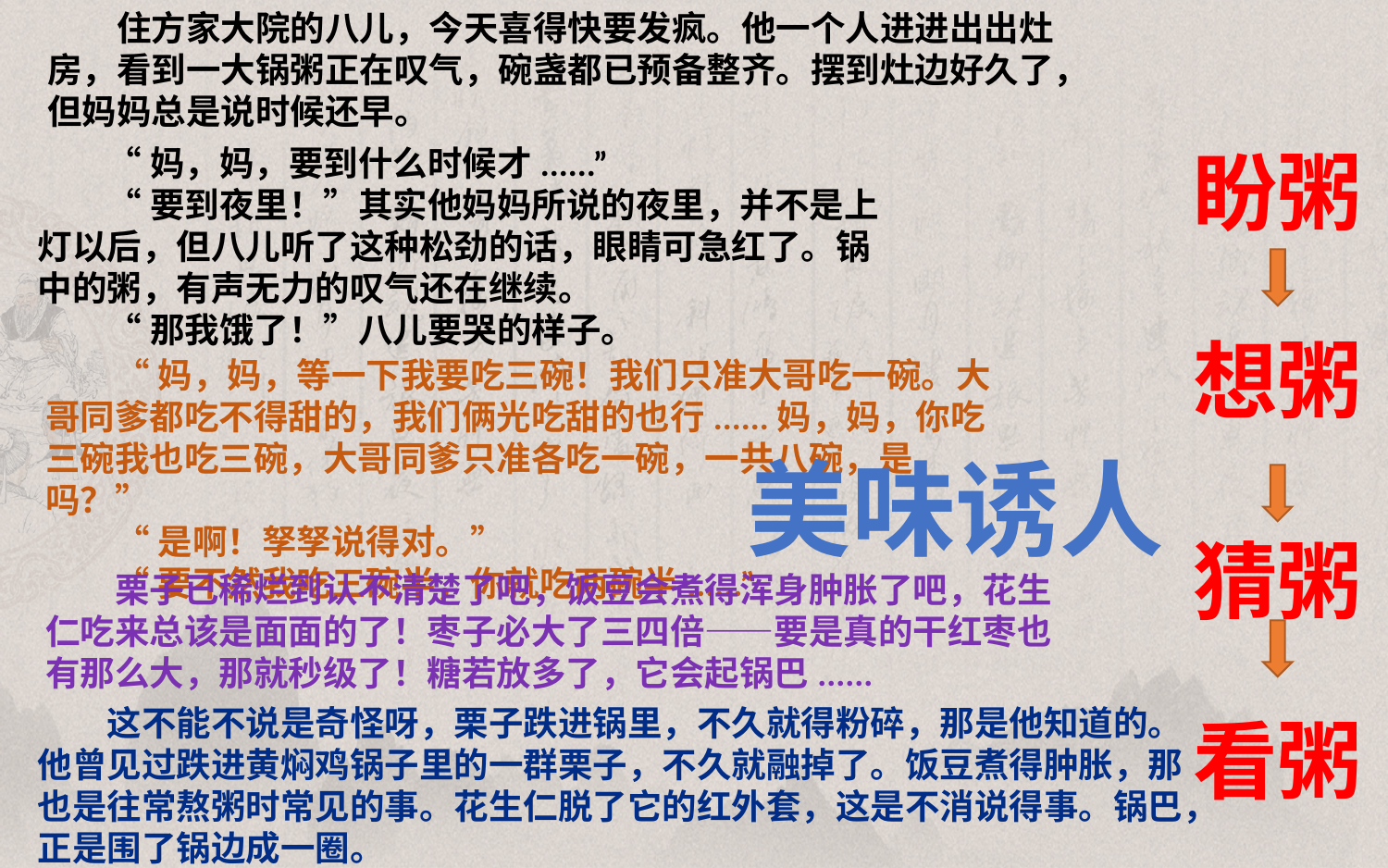

住方家大院的八儿，今天喜得快要发疯。他一个人进进出出灶房，看到一大锅粥正在叹气，碗盏都已预备整齐。摆到灶边好久了，但妈妈总是说时候还早。

盼粥
“妈，妈，要到什么时候才......”
“要到夜里！”其实他妈妈所说的夜里，并不是上灯以后，但八儿听了这种松劲的话，眼睛可急红了。锅中的粥，有声无力的叹气还在继续。
“那我饿了！”八儿要哭的样子。

想粥
“妈，妈，等一下我要吃三碗！我们只准大哥吃一碗。大哥同爹都吃不得甜的，我们俩光吃甜的也行......妈，妈，你吃三碗我也吃三碗，大哥同爹只准各吃一碗，一共八碗，是吗？”
“是啊！孥孥说得对。”
“要不然我吃三碗半，你就吃两碗半......”
美味诱人

猜粥
栗子已稀烂到认不清楚了吧，饭豆会煮得浑身肿胀了吧，花生仁吃来总该是面面的了！枣子必大了三四倍——要是真的干红枣也有那么大，那就秒级了！糖若放多了，它会起锅巴......

这不能不说是奇怪呀，栗子跌进锅里，不久就得粉碎，那是他知道的。他曾见过跌进黄焖鸡锅子里的一群栗子，不久就融掉了。饭豆煮得肿胀，那也是往常熬粥时常见的事。花生仁脱了它的红外套，这是不消说得事。锅巴，正是围了锅边成一圈。
看粥